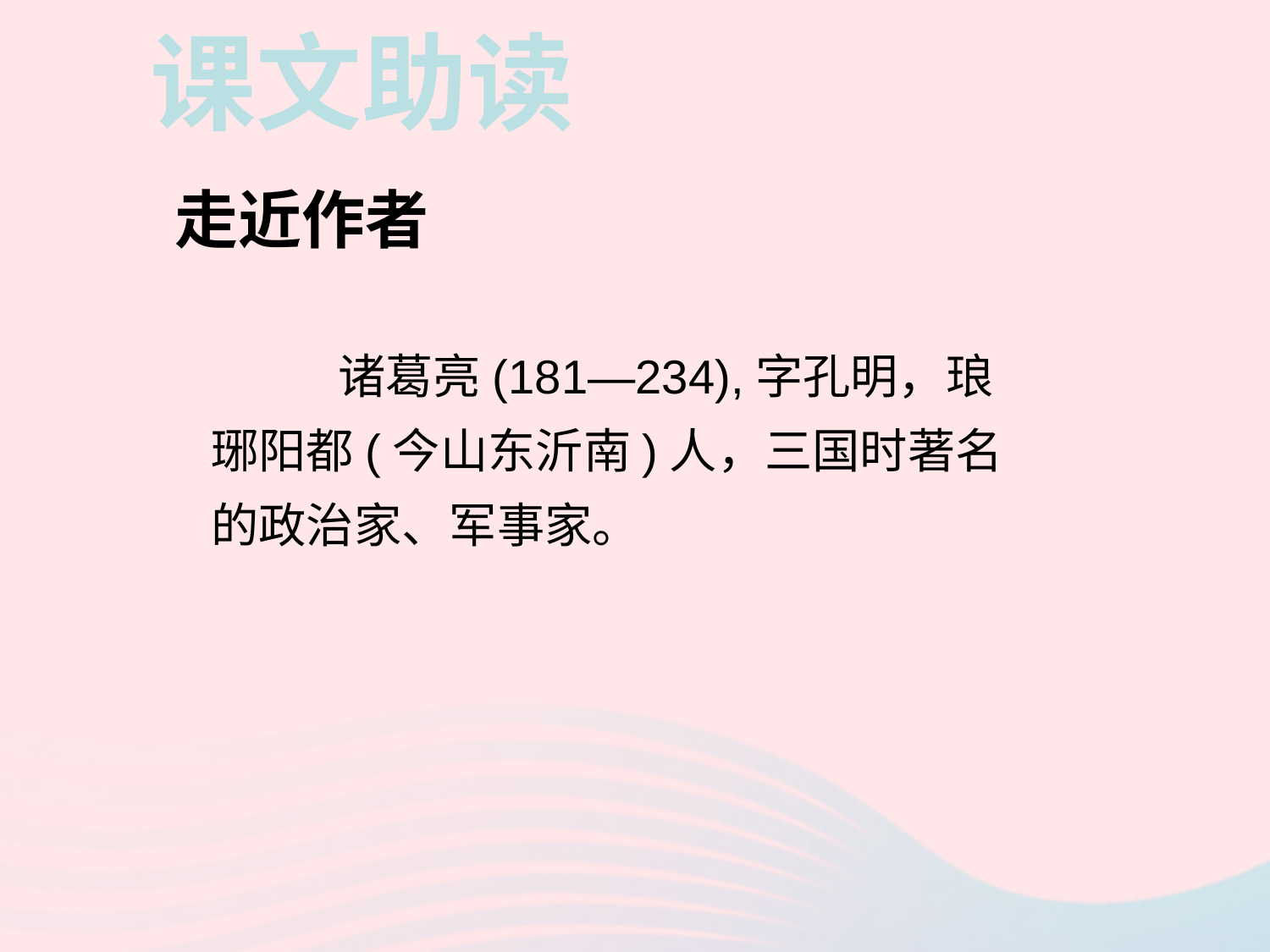

课文助读
走近作者
	诸葛亮(181—234),字孔明，琅琊阳都(今山东沂南)人，三国时著名的政治家、军事家。